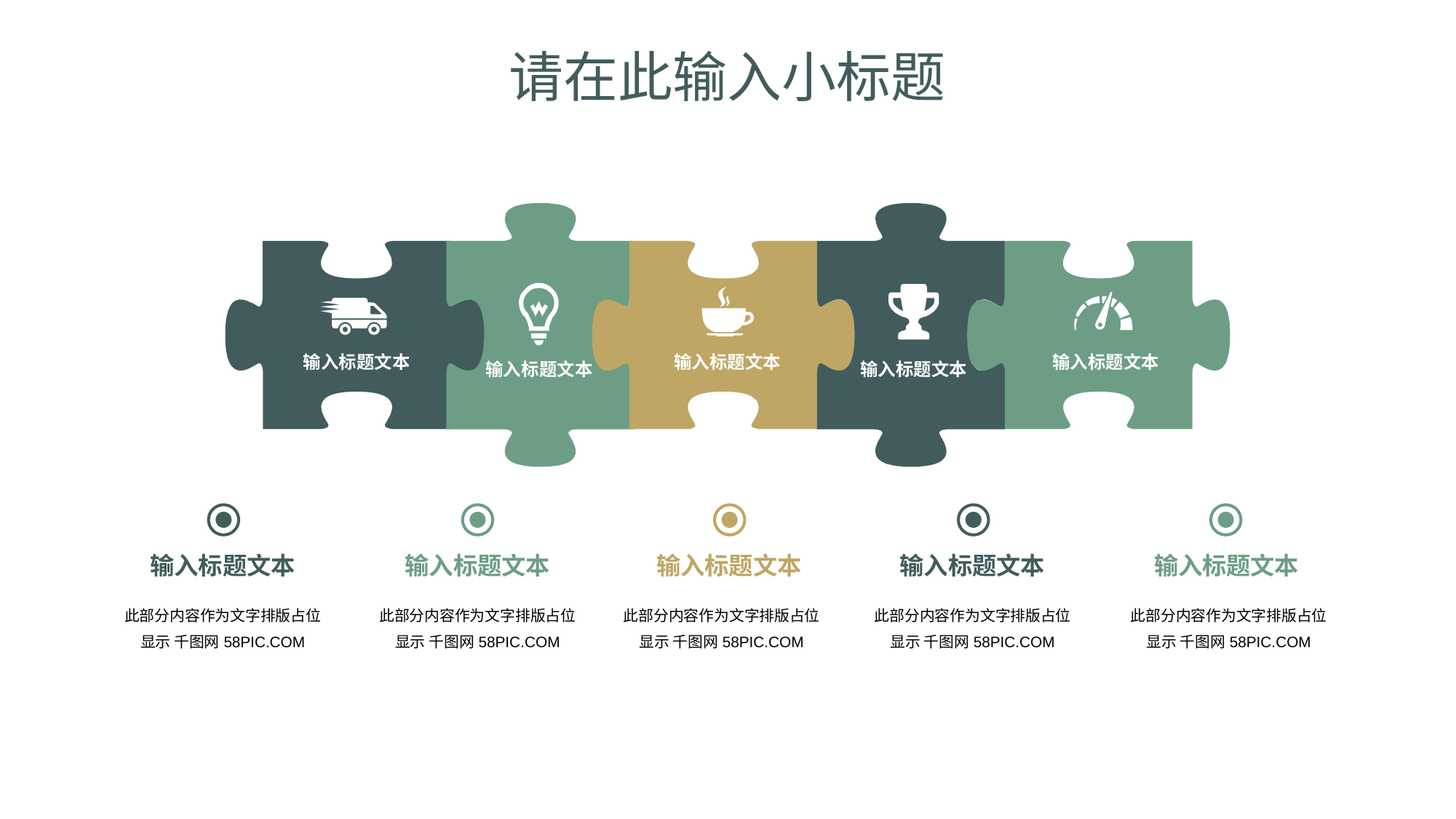

输入标题文本

输入标题文本

输入标题文本

输入标题文本

输入标题文本

输入标题文本
此部分内容作为文字排版占位
显示 千图网58PIC.COM

输入标题文本
此部分内容作为文字排版占位
显示 千图网58PIC.COM

输入标题文本
此部分内容作为文字排版占位
显示 千图网58PIC.COM

输入标题文本
此部分内容作为文字排版占位
显示 千图网58PIC.COM

输入标题文本
此部分内容作为文字排版占位
显示 千图网58PIC.COM